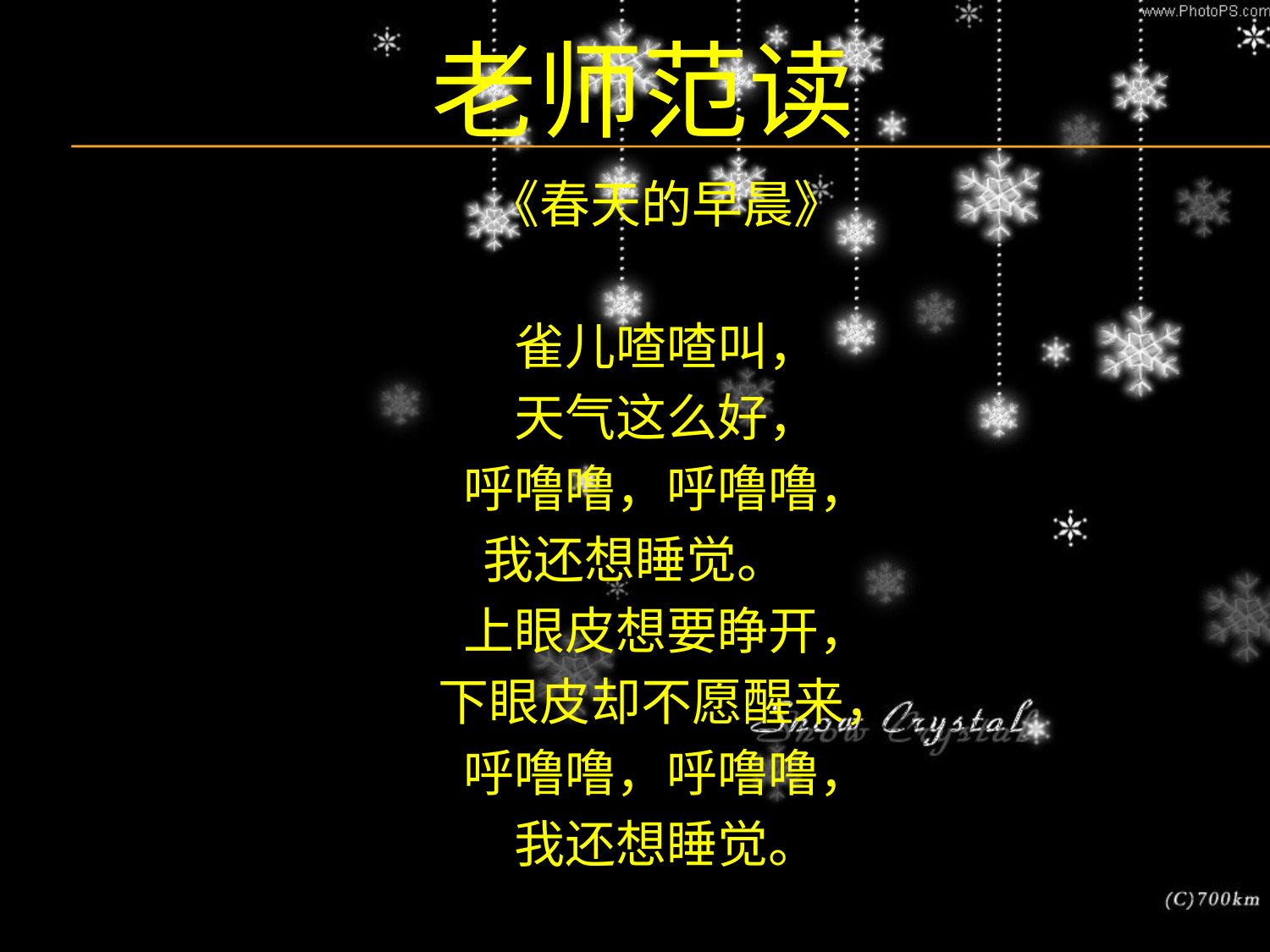

# 老师范读
《春天的早晨》

雀儿喳喳叫，
天气这么好，
呼噜噜，呼噜噜，
我还想睡觉。
上眼皮想要睁开，
下眼皮却不愿醒来，
呼噜噜，呼噜噜，
我还想睡觉。